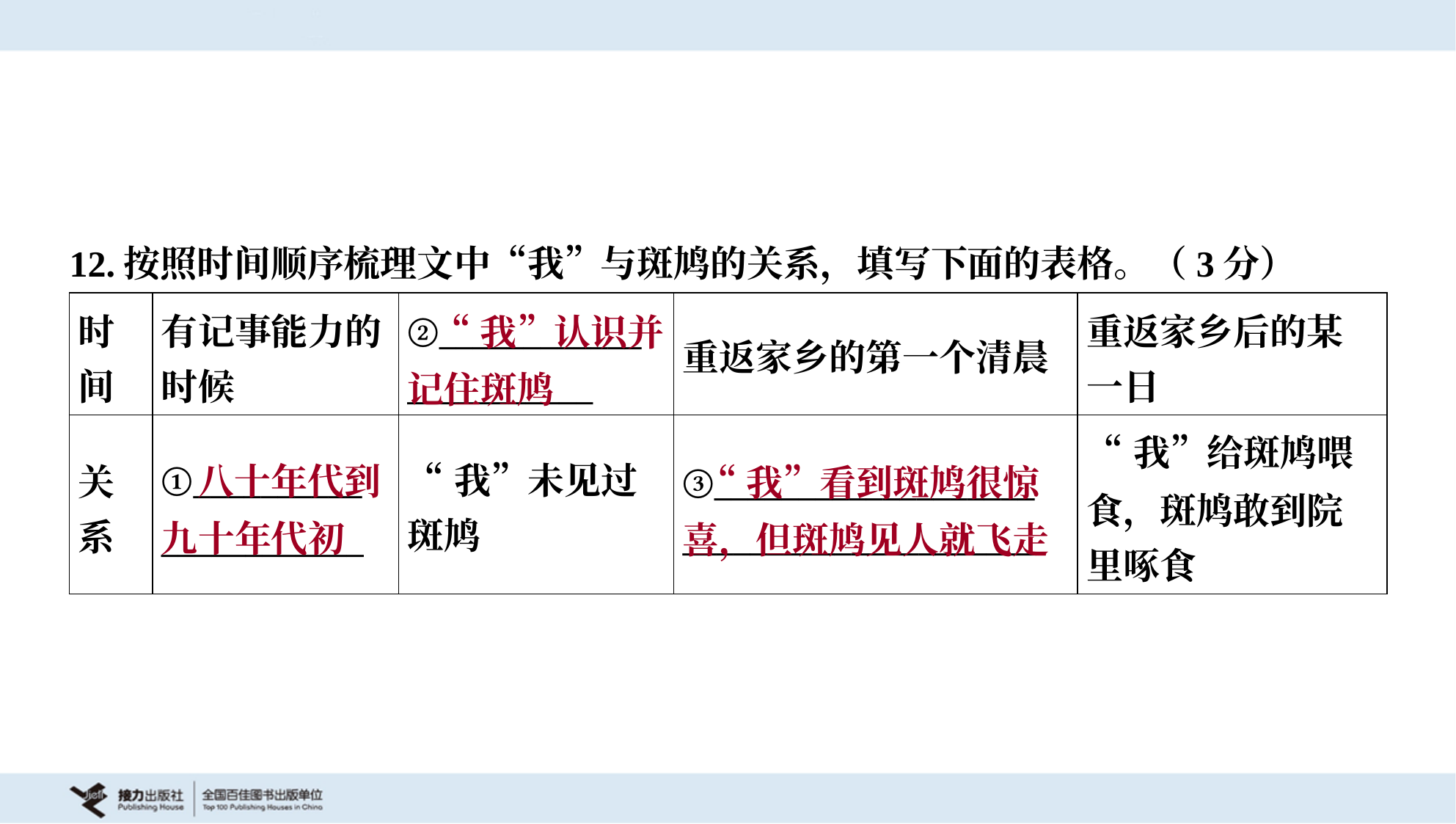

12.按照时间顺序梳理文中“我”与斑鸠的关系，填写下面的表格。（3分）
| 时 间 | 有记事能力的 时候 | ②\_\_\_\_\_\_\_\_\_\_\_\_ \_\_\_\_\_\_\_\_\_\_\_ | 重返家乡的第一个清晨 | 重返家乡后的某 一日 |
| --- | --- | --- | --- | --- |
| 关 系 | ①\_\_\_\_\_\_\_\_\_\_ \_\_\_\_\_\_\_\_\_\_\_\_ | “我”未见过斑鸠 | ③\_\_\_\_\_\_\_\_\_\_\_\_\_\_\_\_\_\_\_ \_\_\_\_\_\_\_\_\_\_\_\_\_\_\_\_\_\_\_\_\_ | “我”给斑鸠喂 食，斑鸠敢到院 里啄食 |
   “我”认识并记住斑鸠
   八十年代到九十年代初
  “我”看到斑鸠很惊喜，但斑鸠见人就飞走